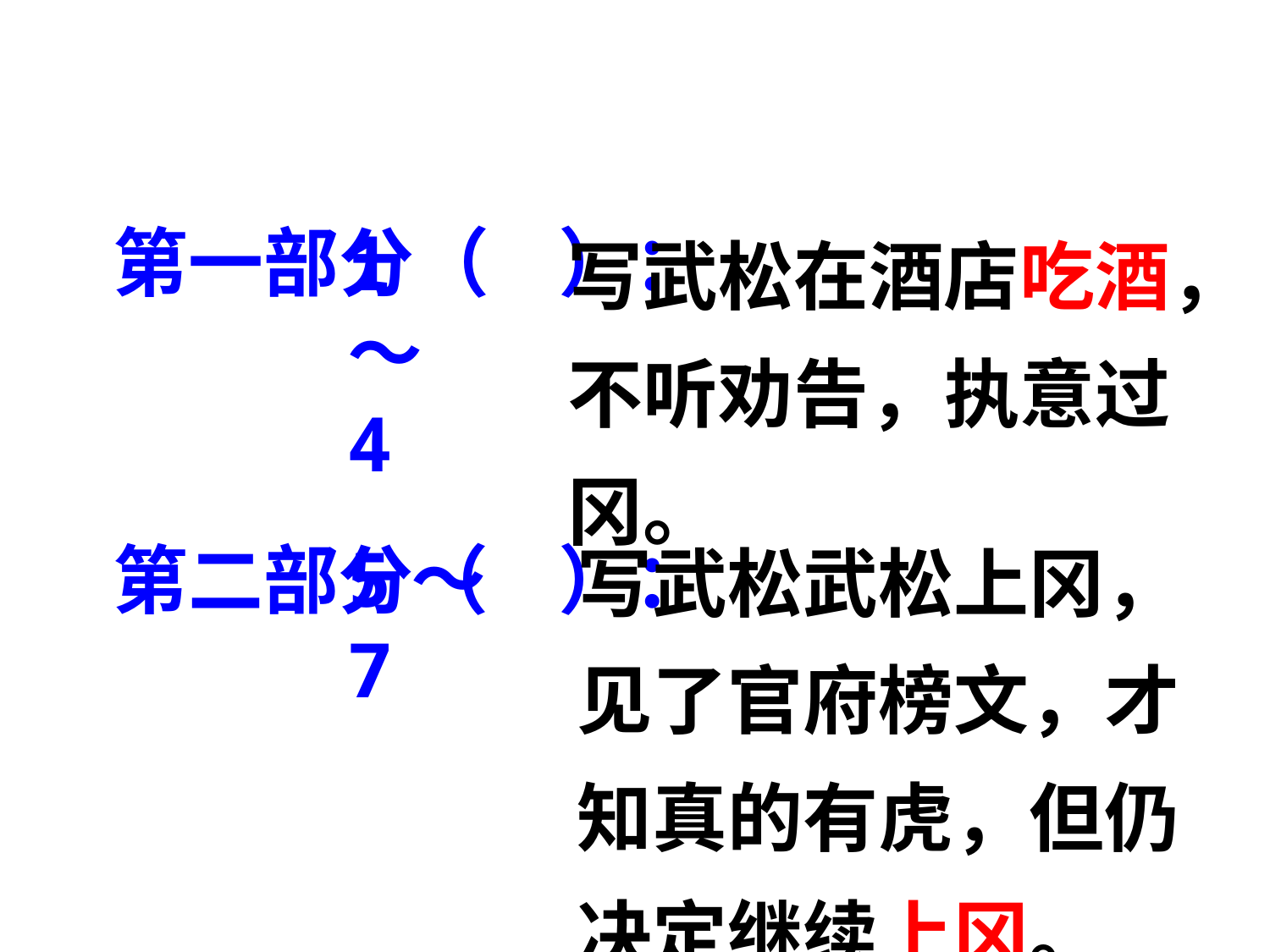

写武松在酒店吃酒，不听劝告，执意过冈。
第一部分（    ）：
1～4
写武松武松上冈，见了官府榜文，才知真的有虎，但仍决定继续上冈。
5～7
第二部分（    ）：